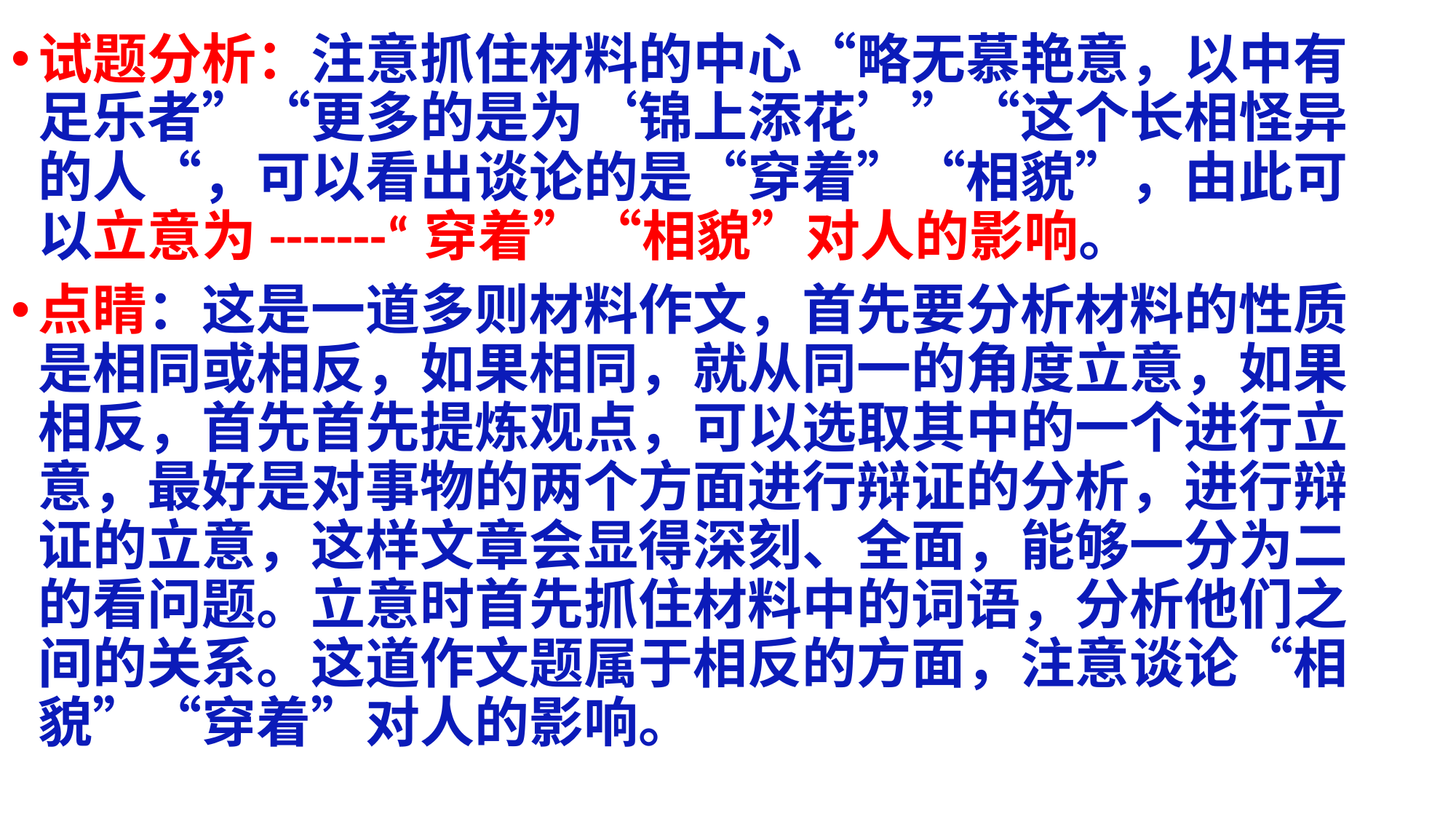

试题分析：注意抓住材料的中心“略无慕艳意，以中有足乐者”“更多的是为‘锦上添花’”“这个长相怪异的人“，可以看出谈论的是“穿着”“相貌”，由此可以立意为-------“穿着”“相貌”对人的影响。
点睛：这是一道多则材料作文，首先要分析材料的性质是相同或相反，如果相同，就从同一的角度立意，如果相反，首先首先提炼观点，可以选取其中的一个进行立意，最好是对事物的两个方面进行辩证的分析，进行辩证的立意，这样文章会显得深刻、全面，能够一分为二的看问题。立意时首先抓住材料中的词语，分析他们之间的关系。这道作文题属于相反的方面，注意谈论“相貌”“穿着”对人的影响。

#